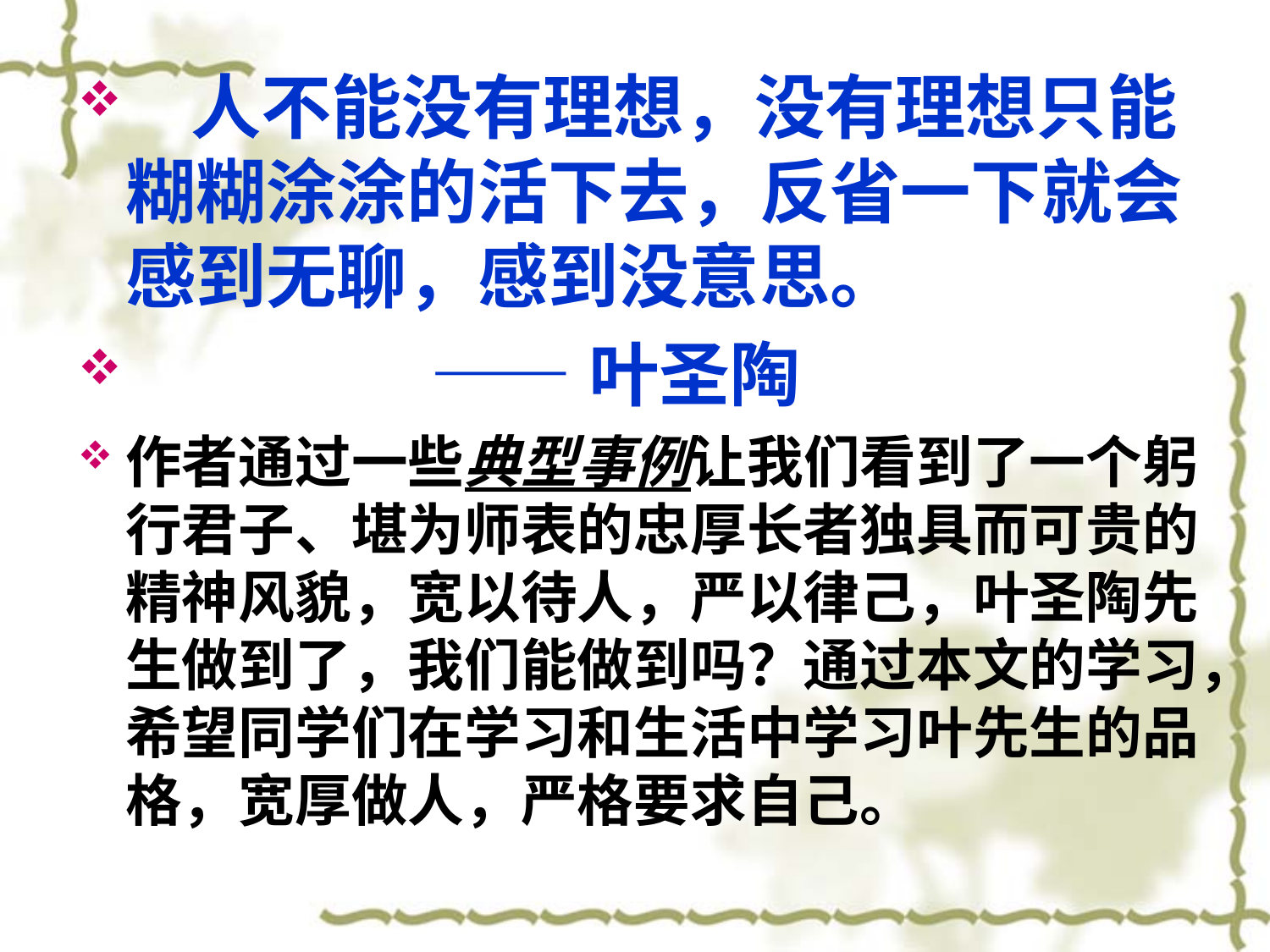

人不能没有理想，没有理想只能糊糊涂涂的活下去，反省一下就会感到无聊，感到没意思。
                   ——叶圣陶
作者通过一些典型事例让我们看到了一个躬行君子、堪为师表的忠厚长者独具而可贵的精神风貌，宽以待人，严以律己，叶圣陶先生做到了，我们能做到吗？通过本文的学习，希望同学们在学习和生活中学习叶先生的品格，宽厚做人，严格要求自己。